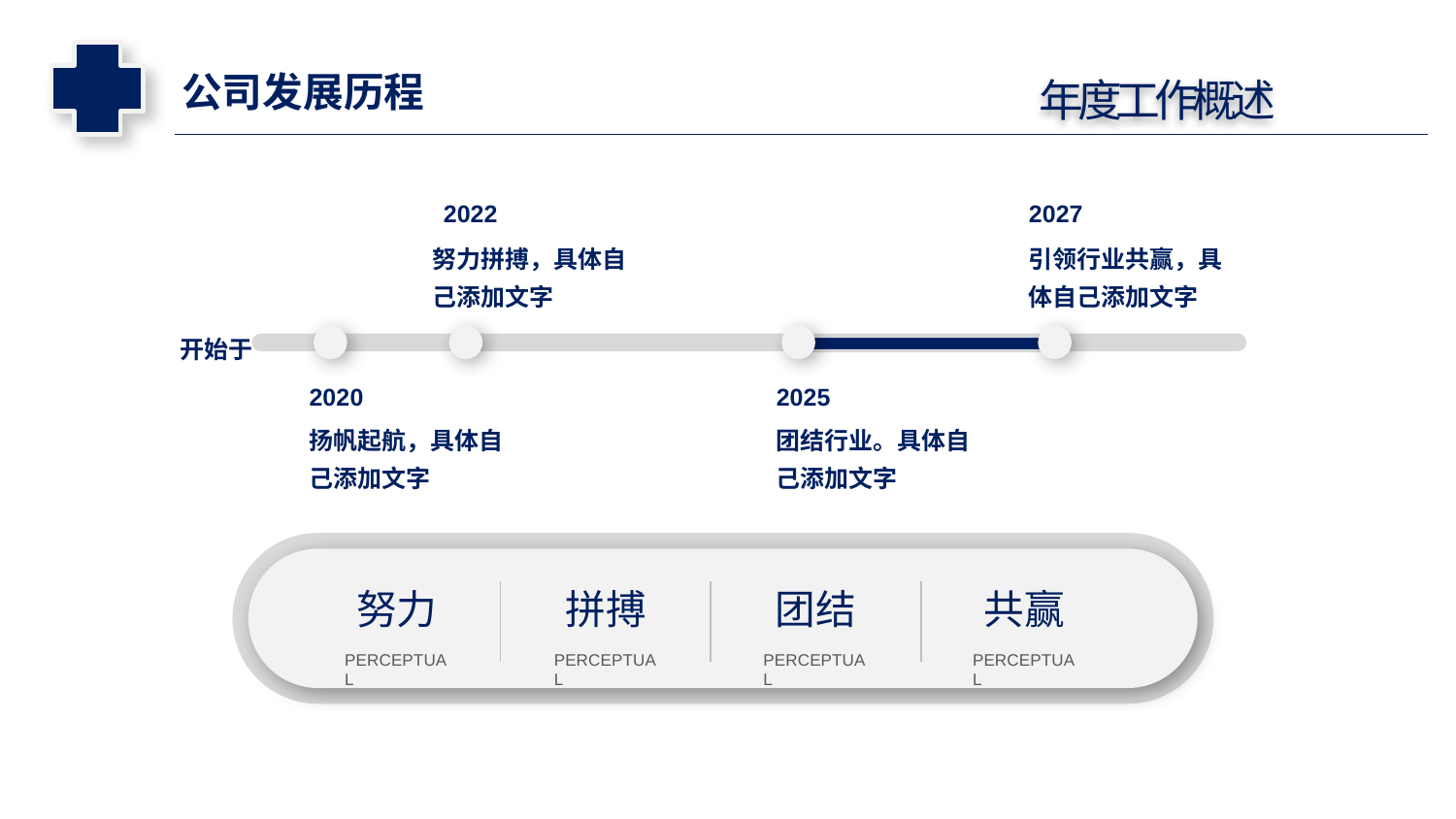

延迟符
公司发展历程
年度工作概述
2027
引领行业共赢，具体自己添加文字

2022
努力拼搏，具体自己添加文字

开始于

2020
扬帆起航，具体自己添加文字

2025
团结行业。具体自己添加文字

努力
PERCEPTUAL
拼搏
PERCEPTUAL
团结
PERCEPTUAL
共赢
PERCEPTUAL